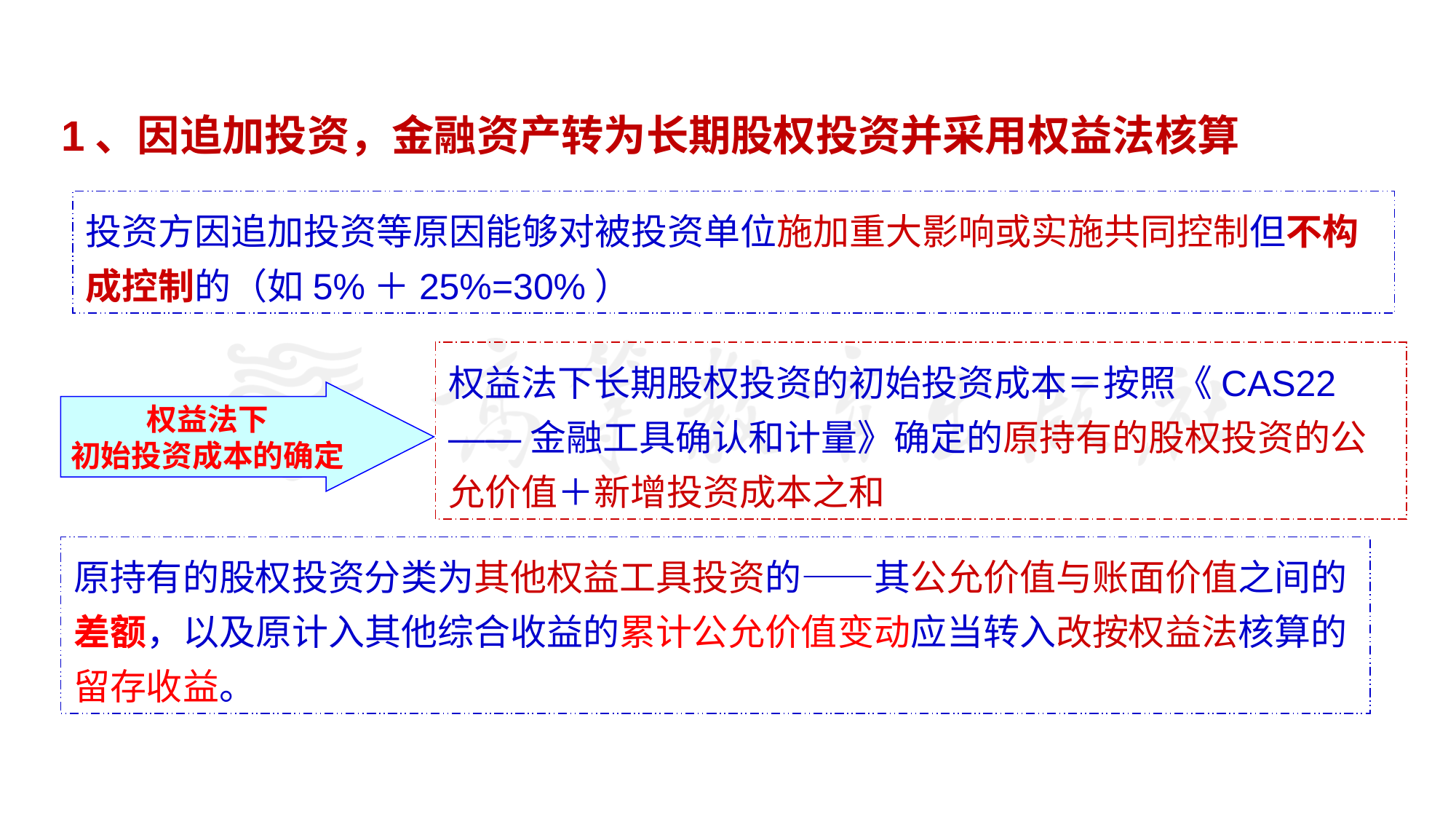

#
1、因追加投资，金融资产转为长期股权投资并采用权益法核算
投资方因追加投资等原因能够对被投资单位施加重大影响或实施共同控制但不构成控制的（如5%＋25%=30%）
权益法下长期股权投资的初始投资成本＝按照《CAS22——金融工具确认和计量》确定的原持有的股权投资的公允价值＋新增投资成本之和
权益法下
初始投资成本的确定
原持有的股权投资分类为其他权益工具投资的——其公允价值与账面价值之间的差额，以及原计入其他综合收益的累计公允价值变动应当转入改按权益法核算的留存收益。